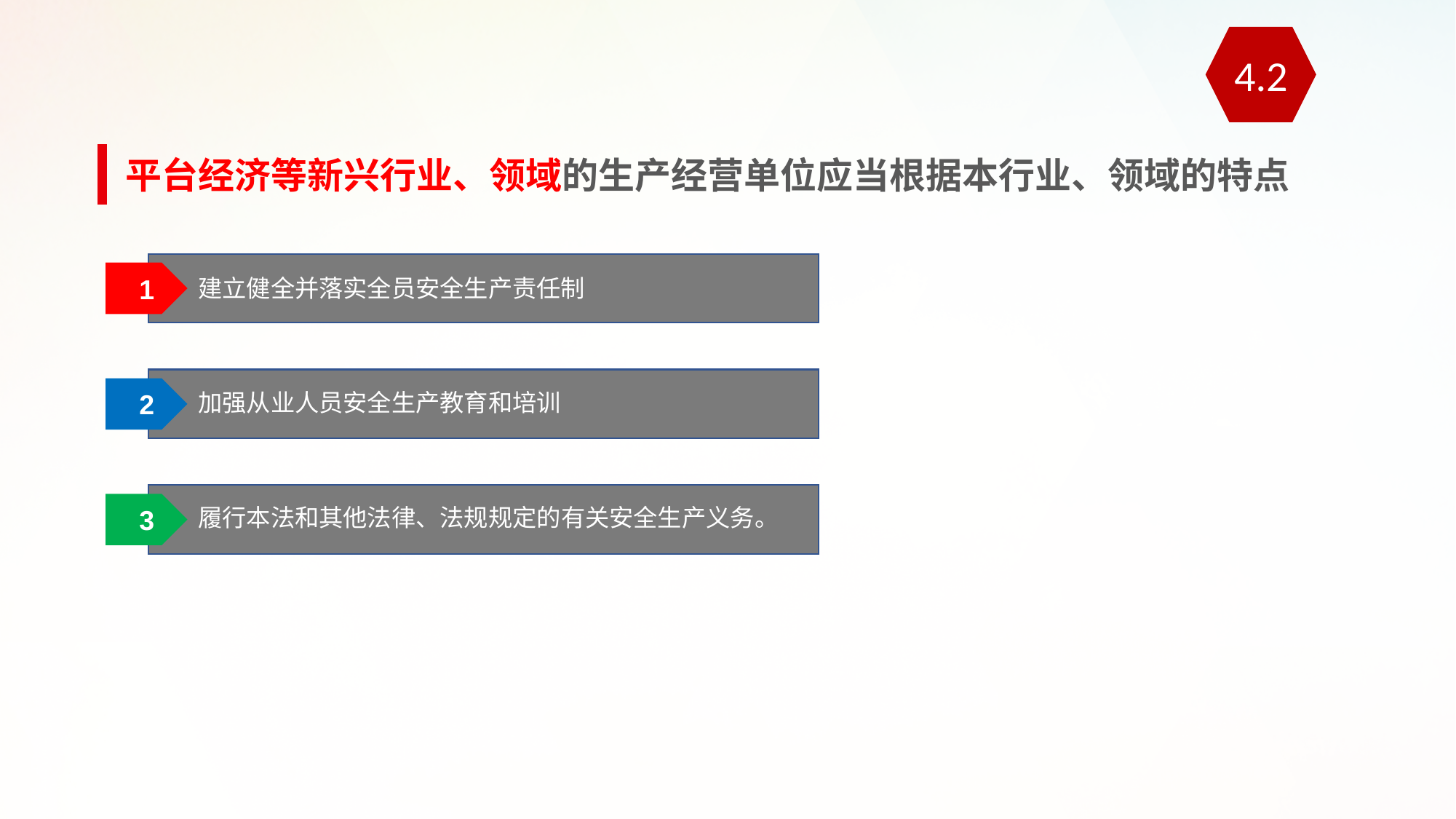

4.2
平台经济等新兴行业、领域的生产经营单位应当根据本行业、领域的特点

   1
建立健全并落实全员安全生产责任制

   2
加强从业人员安全生产教育和培训

   3
履行本法和其他法律、法规规定的有关安全生产义务。